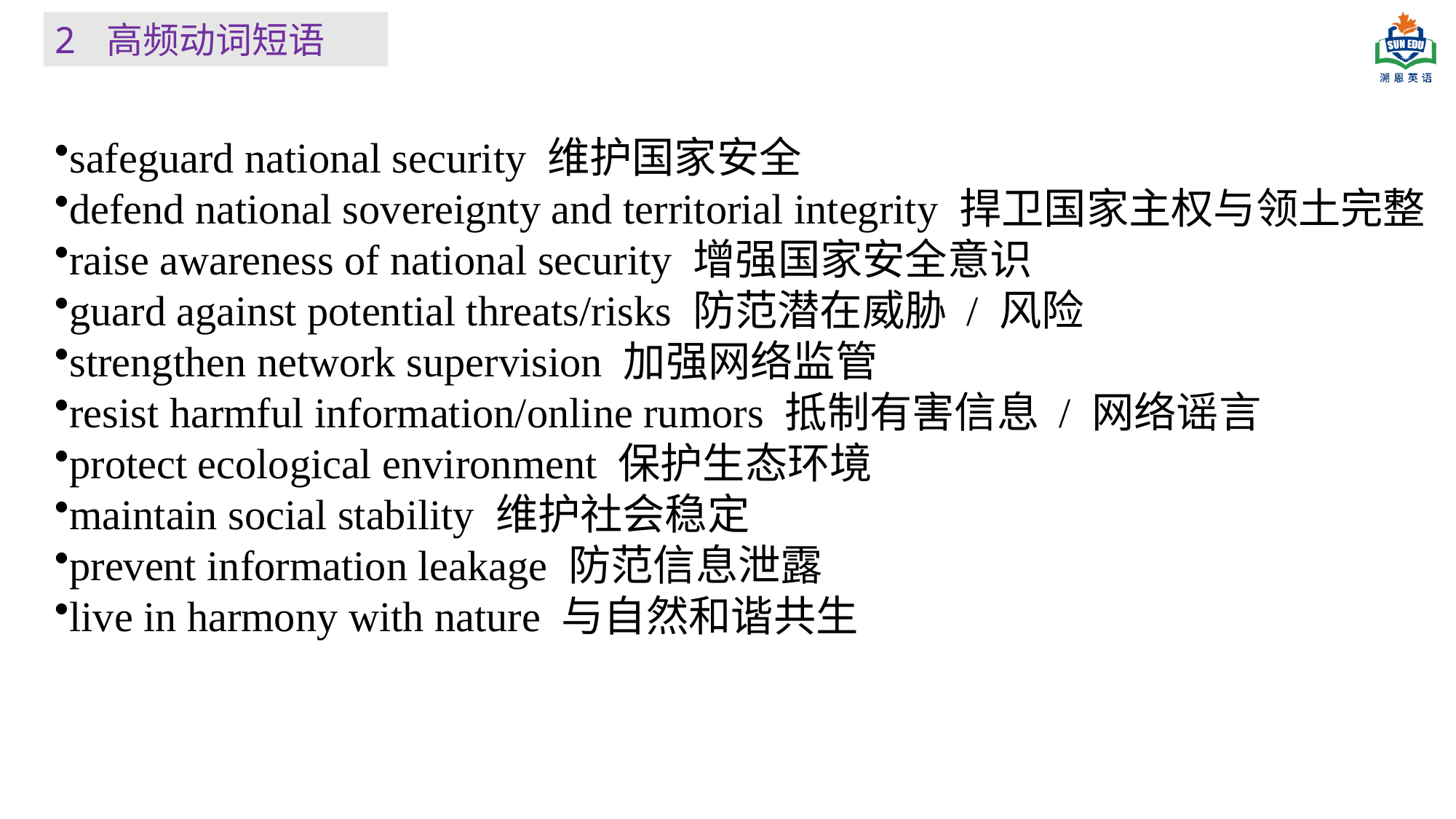

2 高频动词短语

safeguard national security 维护国家安全
defend national sovereignty and territorial integrity 捍卫国家主权与领土完整
raise awareness of national security 增强国家安全意识
guard against potential threats/risks 防范潜在威胁 / 风险
strengthen network supervision 加强网络监管
resist harmful information/online rumors 抵制有害信息 / 网络谣言
protect ecological environment 保护生态环境
maintain social stability 维护社会稳定
prevent information leakage 防范信息泄露
live in harmony with nature 与自然和谐共生